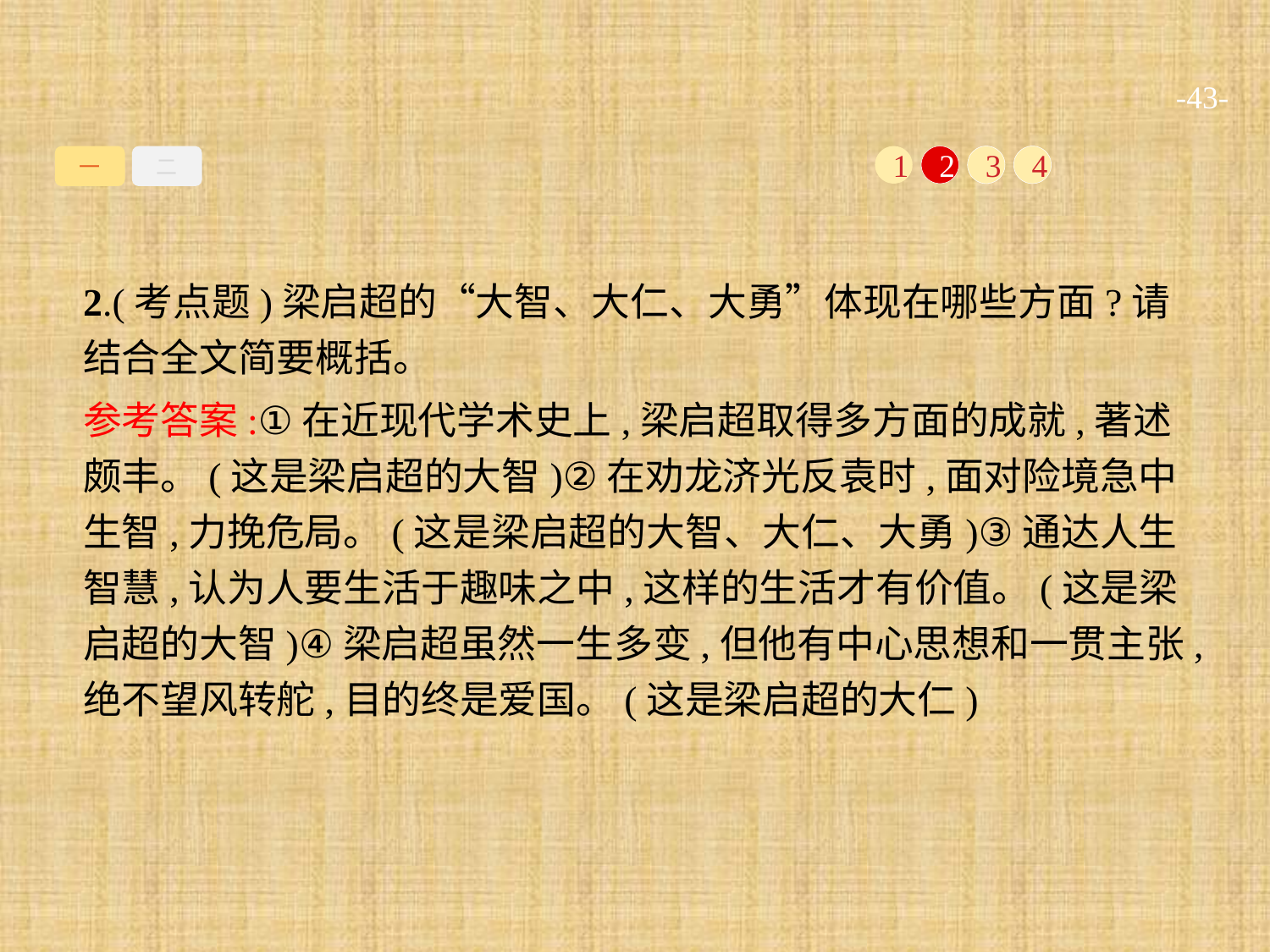

-43-
一
二
1
2
3
4
2.(考点题)梁启超的“大智、大仁、大勇”体现在哪些方面?请结合全文简要概括。
参考答案:①在近现代学术史上,梁启超取得多方面的成就,著述颇丰。(这是梁启超的大智)②在劝龙济光反袁时,面对险境急中生智,力挽危局。(这是梁启超的大智、大仁、大勇)③通达人生智慧,认为人要生活于趣味之中,这样的生活才有价值。(这是梁启超的大智)④梁启超虽然一生多变,但他有中心思想和一贯主张,绝不望风转舵,目的终是爱国。(这是梁启超的大仁)